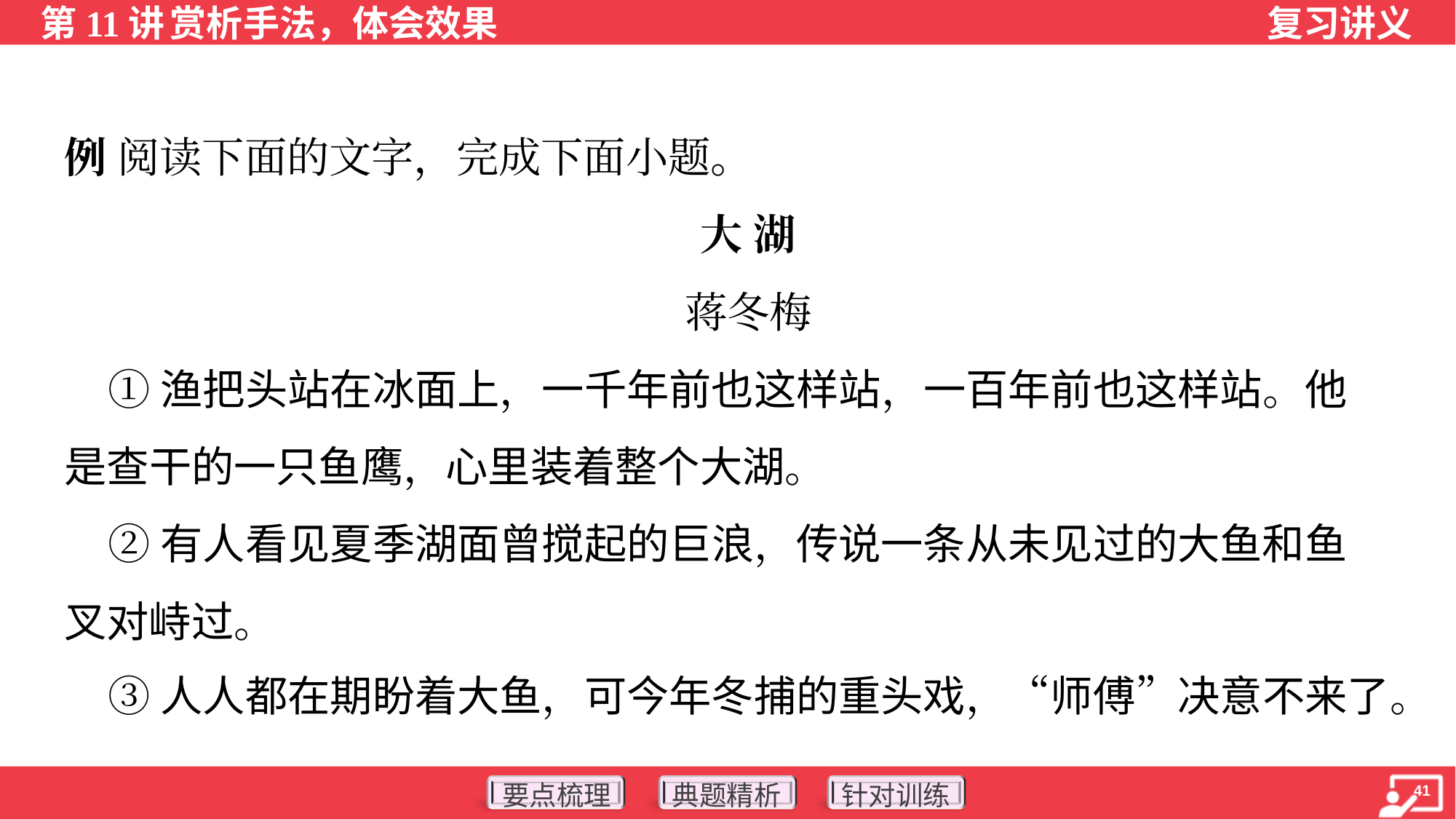

例 阅读下面的文字，完成下面小题。
大 湖
蒋冬梅
    ①渔把头站在冰面上，一千年前也这样站，一百年前也这样站。他
是查干的一只鱼鹰，心里装着整个大湖。
    ②有人看见夏季湖面曾搅起的巨浪，传说一条从未见过的大鱼和鱼
叉对峙过。
    ③人人都在期盼着大鱼，可今年冬捕的重头戏，“师傅”决意不来了。